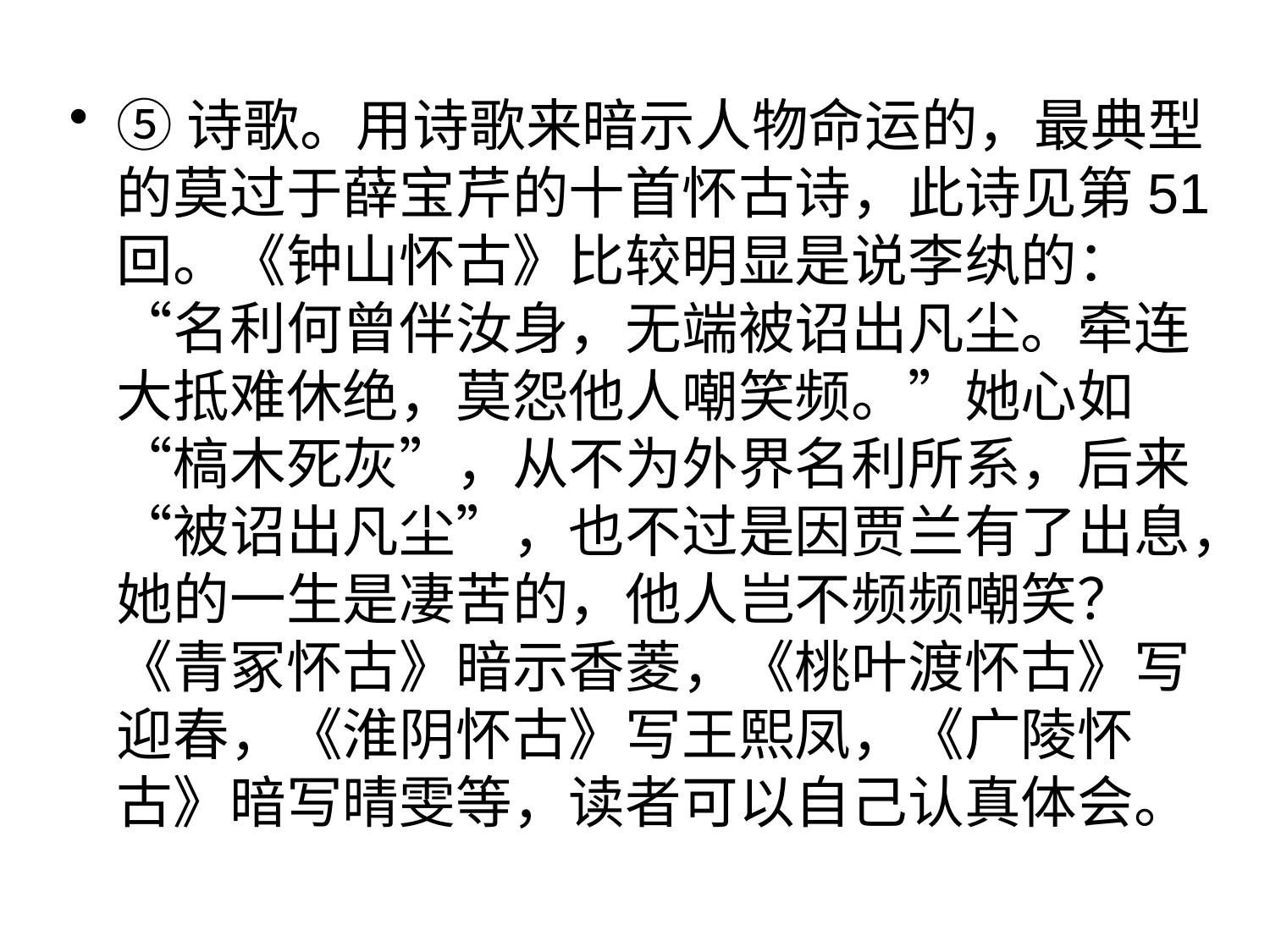

#
⑤诗歌。用诗歌来暗示人物命运的，最典型的莫过于薛宝芹的十首怀古诗，此诗见第51回。《钟山怀古》比较明显是说李纨的：“名利何曾伴汝身，无端被诏出凡尘。牵连大抵难休绝，莫怨他人嘲笑频。”她心如“槁木死灰”，从不为外界名利所系，后来“被诏出凡尘”，也不过是因贾兰有了出息，她的一生是凄苦的，他人岂不频频嘲笑？《青冢怀古》暗示香菱，《桃叶渡怀古》写迎春，《淮阴怀古》写王熙凤，《广陵怀古》暗写晴雯等，读者可以自己认真体会。